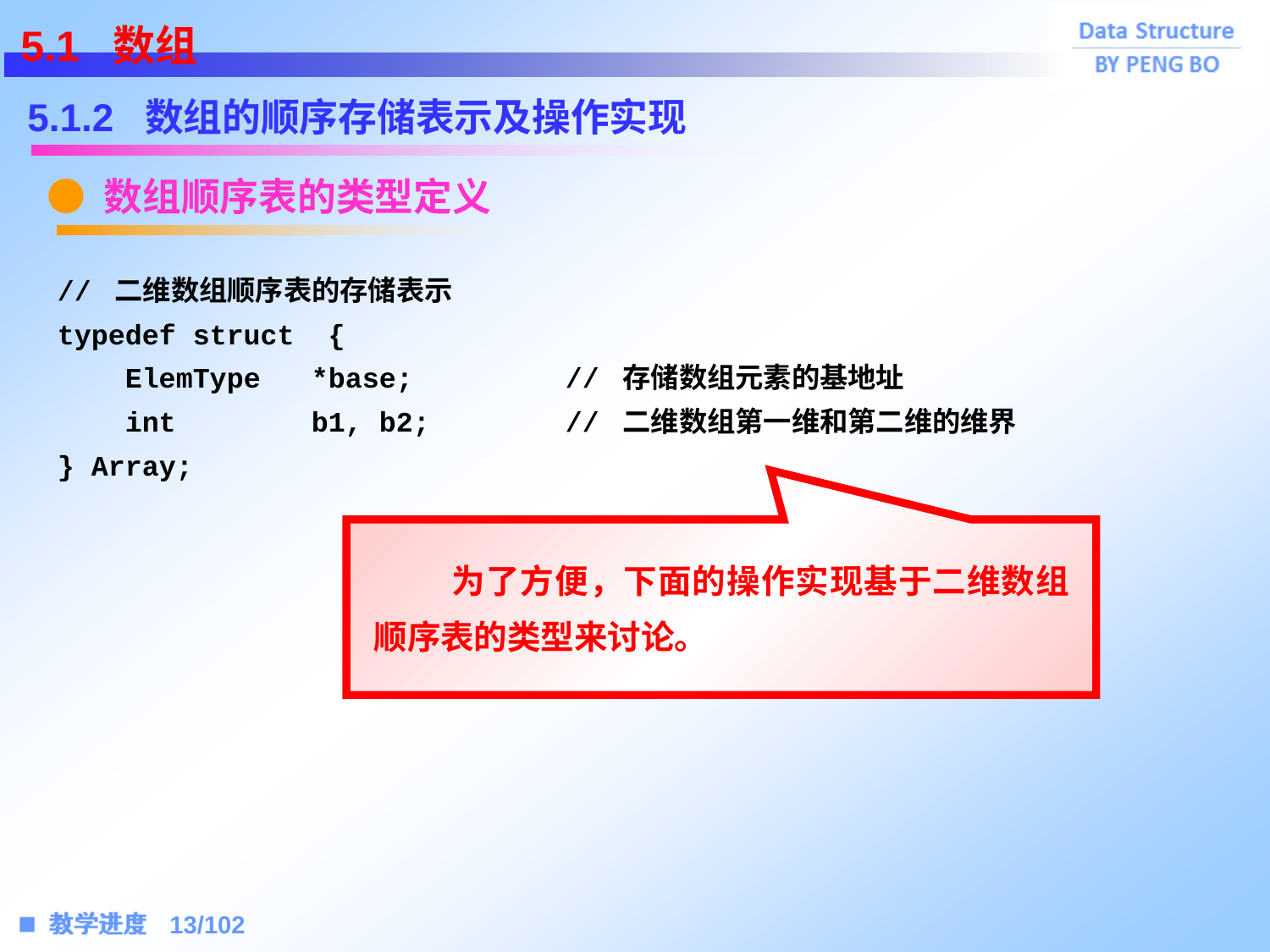

5.1  数组

5.1.2  数组的顺序存储表示及操作实现

● 数组顺序表的类型定义

// 二维数组顺序表的存储表示
typedef struct  {
    ElemType	*base;		// 存储数组元素的基地址
    int		b1, b2;		// 二维数组第一维和第二维的维界
} Array;

        为了方便，下面的操作实现基于二维数组顺序表的类型来讨论。